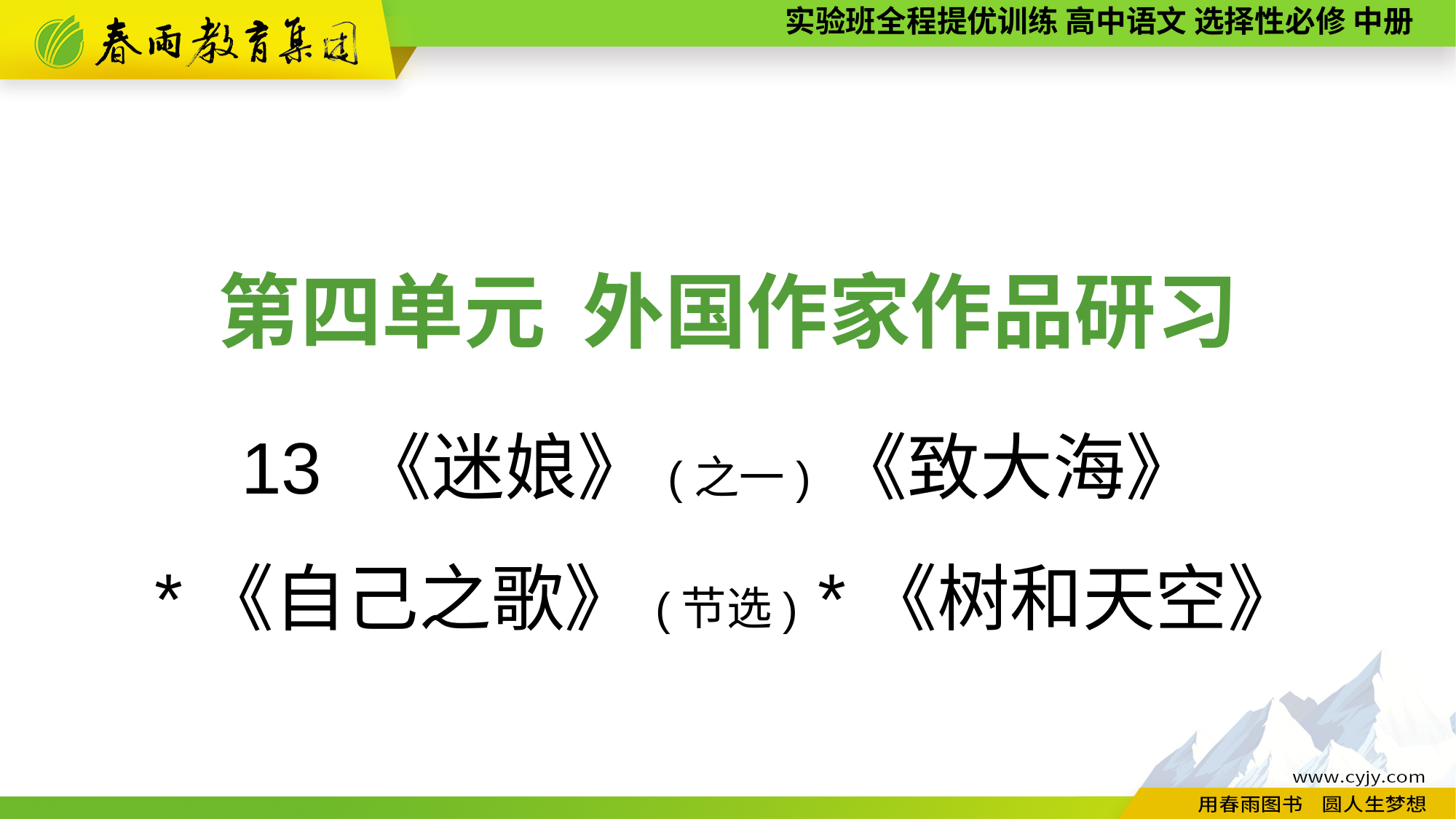

第四单元  外国作家作品研习
13 《迷娘》(之一) 《致大海》
*《自己之歌》(节选) *《树和天空》